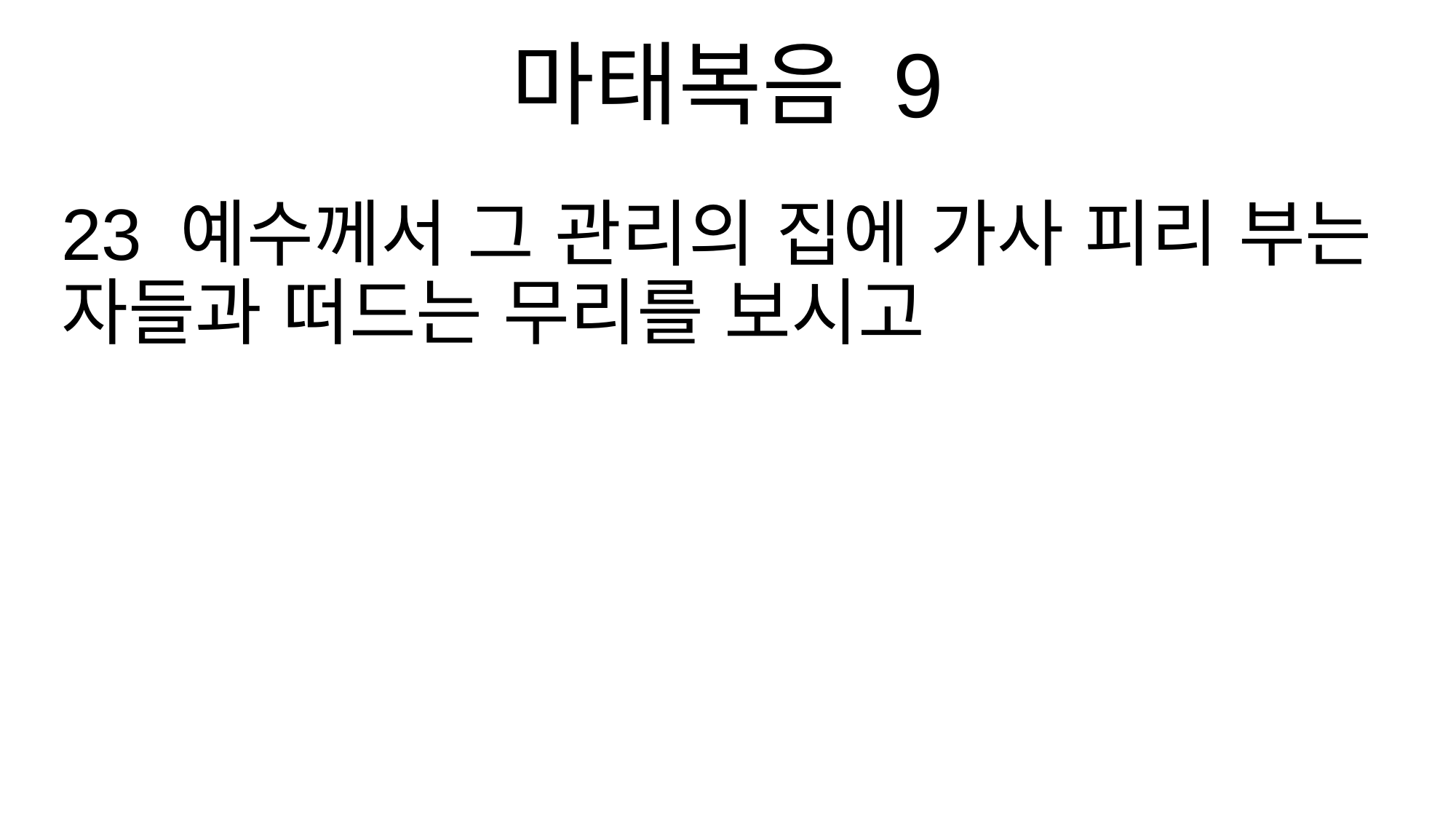

마태복음 9
23 예수께서 그 관리의 집에 가사 피리 부는 자들과 떠드는 무리를 보시고